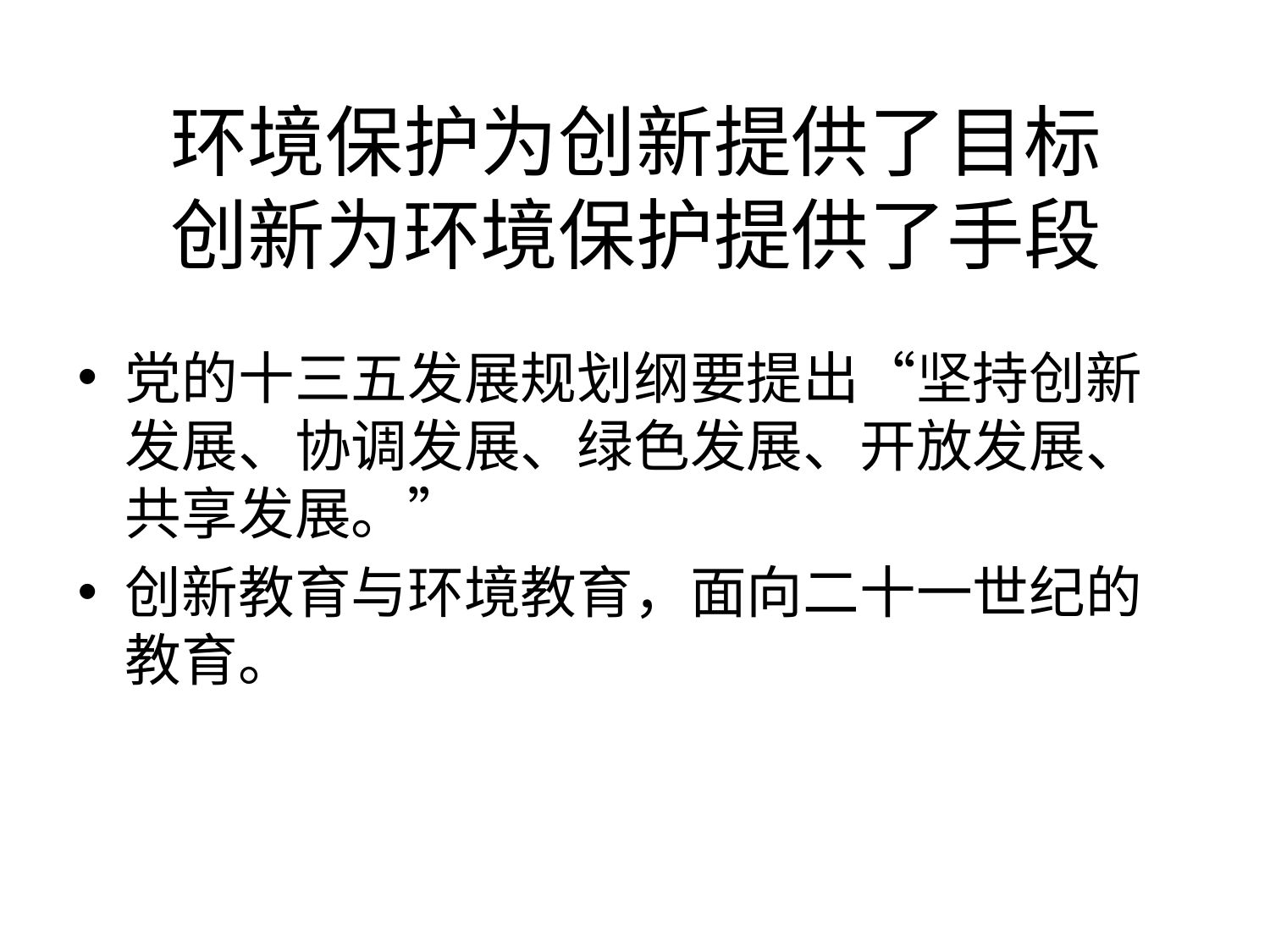

# 环境保护为创新提供了目标 创新为环境保护提供了手段
党的十三五发展规划纲要提出“坚持创新发展、协调发展、绿色发展、开放发展、共享发展。”
创新教育与环境教育，面向二十一世纪的教育。